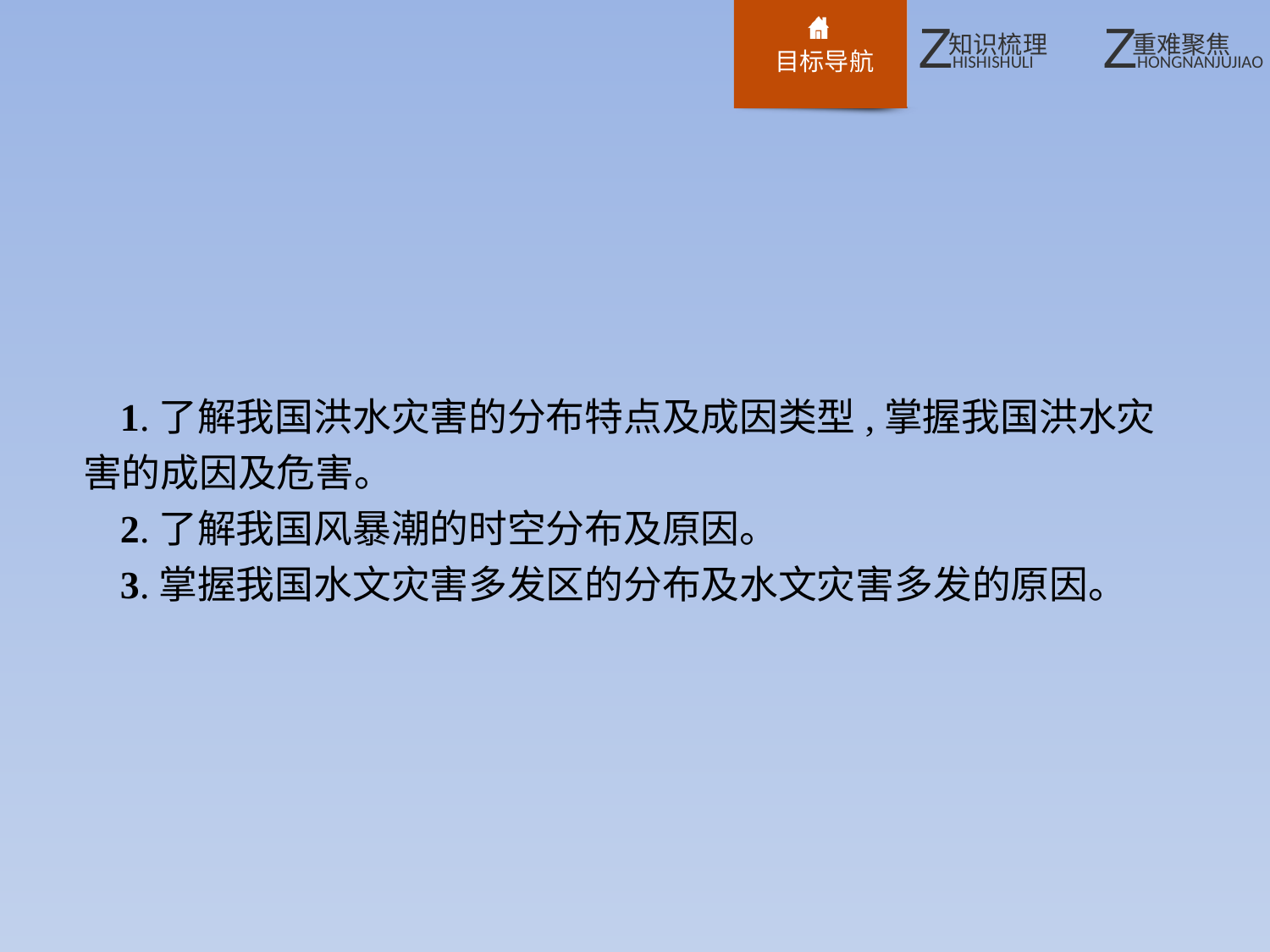

1.了解我国洪水灾害的分布特点及成因类型,掌握我国洪水灾害的成因及危害。
2.了解我国风暴潮的时空分布及原因。
3.掌握我国水文灾害多发区的分布及水文灾害多发的原因。